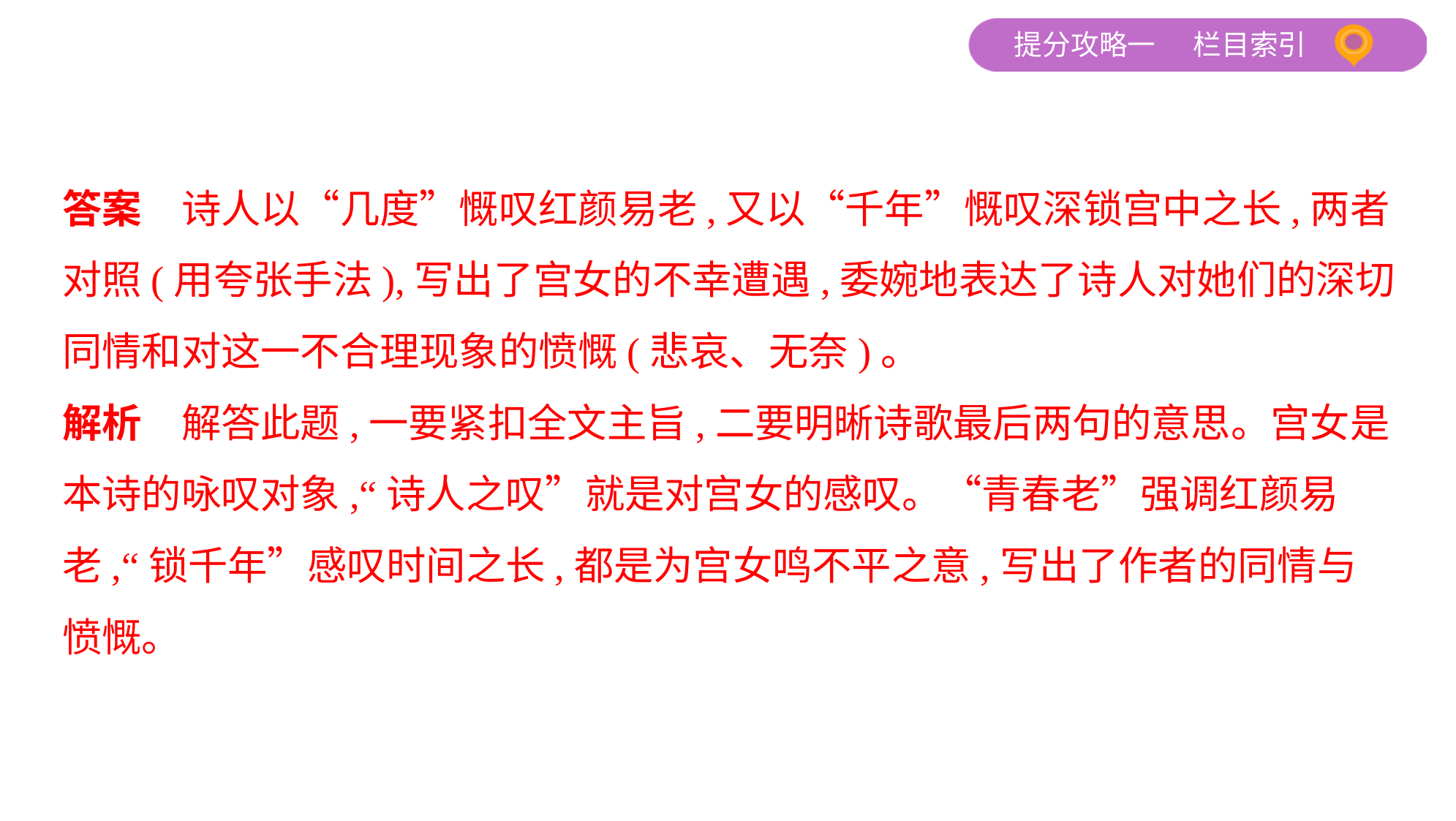

答案　诗人以“几度”慨叹红颜易老,又以“千年”慨叹深锁宫中之长,两者
对照(用夸张手法),写出了宫女的不幸遭遇,委婉地表达了诗人对她们的深切
同情和对这一不合理现象的愤慨(悲哀、无奈)。
解析　解答此题,一要紧扣全文主旨,二要明晰诗歌最后两句的意思。宫女是
本诗的咏叹对象,“诗人之叹”就是对宫女的感叹。“青春老”强调红颜易
老,“锁千年”感叹时间之长,都是为宫女鸣不平之意,写出了作者的同情与
愤慨。